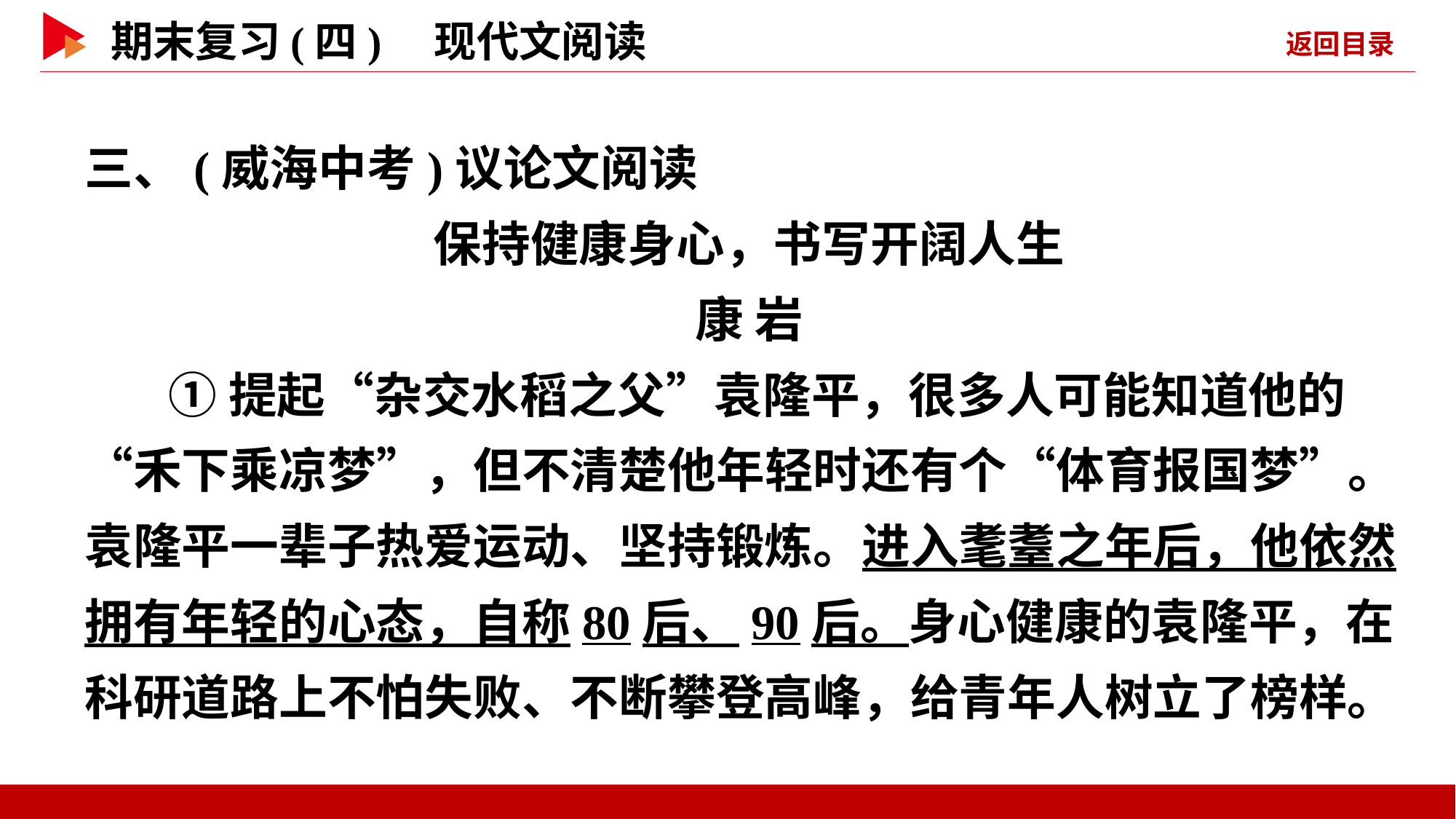

三、(威海中考)议论文阅读
保持健康身心，书写开阔人生
康 岩
①提起“杂交水稻之父”袁隆平，很多人可能知道他的“禾下乘凉梦”，但不清楚他年轻时还有个“体育报国梦”。袁隆平一辈子热爱运动、坚持锻炼。进入耄耋之年后，他依然拥有年轻的心态，自称80后、90后。身心健康的袁隆平，在科研道路上不怕失败、不断攀登高峰，给青年人树立了榜样。